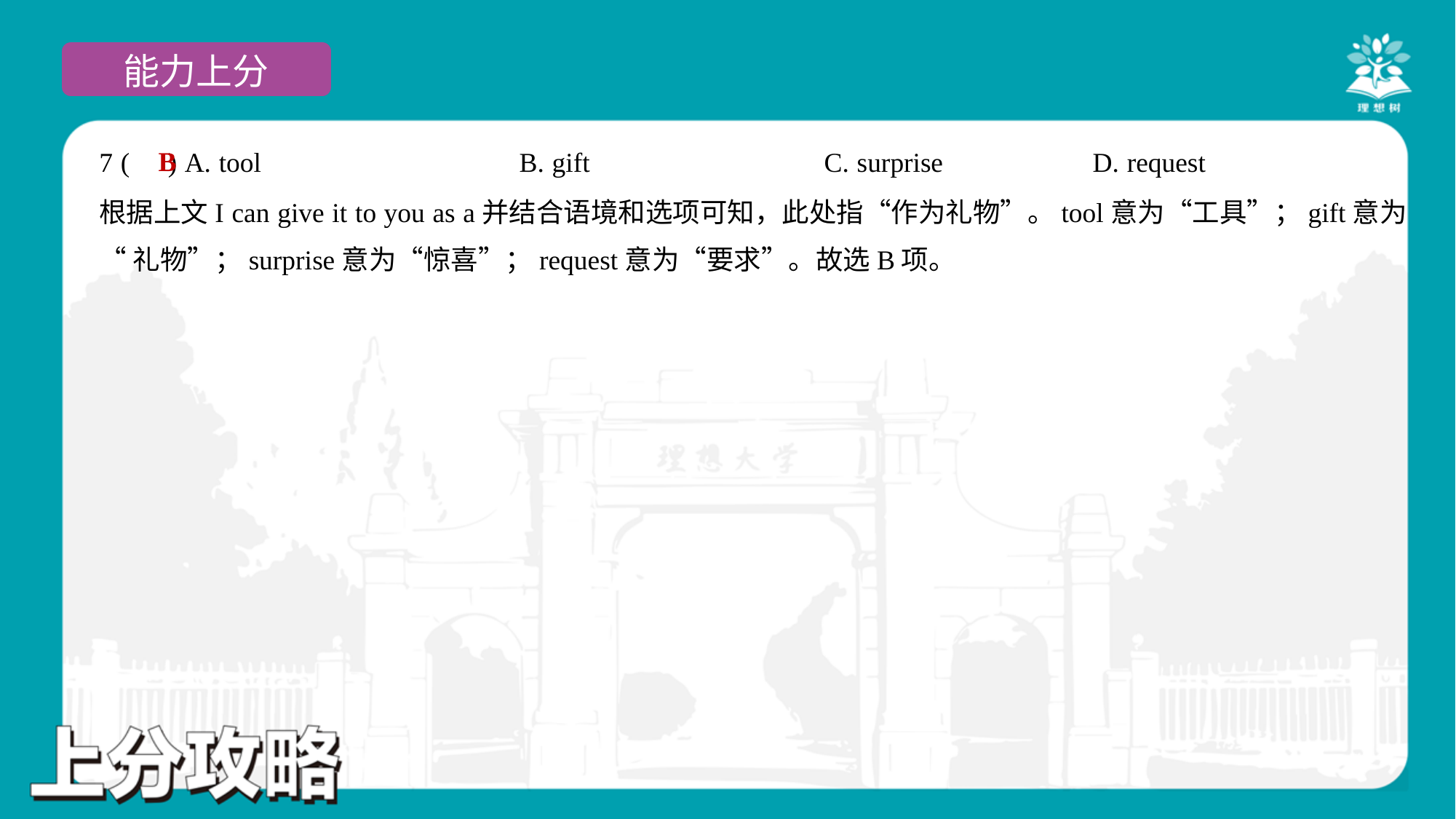

B
7 (     ) A. tool	B. gift	C. surprise	D. request
根据上文I can give it to you as a并结合语境和选项可知，此处指“作为礼物”。tool意为“工具”；gift意为
“礼物”；surprise意为“惊喜”；request意为“要求”。故选B项。